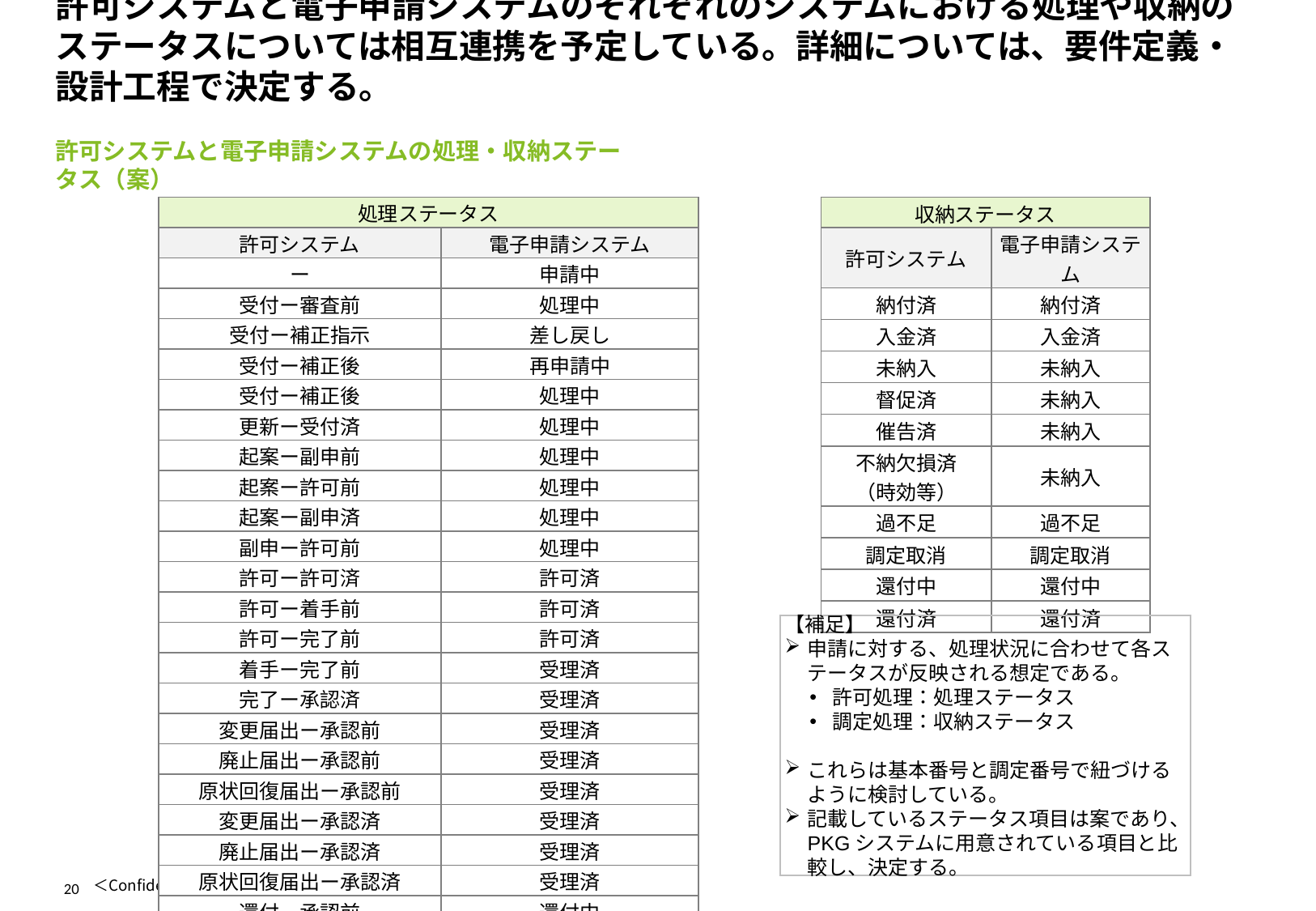

# 許可システムと電子申請システムのそれぞれのシステムにおける処理や収納のステータスについては相互連携を予定している。詳細については、要件定義・設計工程で決定する。
許可システムと電子申請システムの処理・収納ステータス（案）
| 処理ステータス |  |
| --- | --- |
| 許可システム | 電子申請システム |
| ー | 申請中 |
| 受付ー審査前 | 処理中 |
| 受付ー補正指示 | 差し戻し |
| 受付ー補正後 | 再申請中 |
| 受付ー補正後 | 処理中 |
| 更新ー受付済 | 処理中 |
| 起案ー副申前 | 処理中 |
| 起案ー許可前 | 処理中 |
| 起案ー副申済 | 処理中 |
| 副申ー許可前 | 処理中 |
| 許可ー許可済 | 許可済 |
| 許可ー着手前 | 許可済 |
| 許可ー完了前 | 許可済 |
| 着手ー完了前 | 受理済 |
| 完了ー承認済 | 受理済 |
| 変更届出ー承認前 | 受理済 |
| 廃止届出ー承認前 | 受理済 |
| 原状回復届出ー承認前 | 受理済 |
| 変更届出ー承認済 | 受理済 |
| 廃止届出ー承認済 | 受理済 |
| 原状回復届出ー承認済 | 受理済 |
| 還付ー承認前 | 還付中 |
| 還付ー承認済 | 還付中 |
| 還付ー承認済 | 還付済 |
| 収納ステータス |  |
| --- | --- |
| 許可システム | 電子申請システム |
| 納付済 | 納付済 |
| 入金済 | 入金済 |
| 未納入 | 未納入 |
| 督促済 | 未納入 |
| 催告済 | 未納入 |
| 不納欠損済 （時効等） | 未納入 |
| 過不足 | 過不足 |
| 調定取消 | 調定取消 |
| 還付中 | 還付中 |
| 還付済 | 還付済 |
【補足】
申請に対する、処理状況に合わせて各ステータスが反映される想定である。
許可処理：処理ステータス
調定処理：収納ステータス

これらは基本番号と調定番号で紐づけるように検討している。
記載しているステータス項目は案であり、PKGシステムに用意されている項目と比較し、決定する。
20
＜Confidential＞